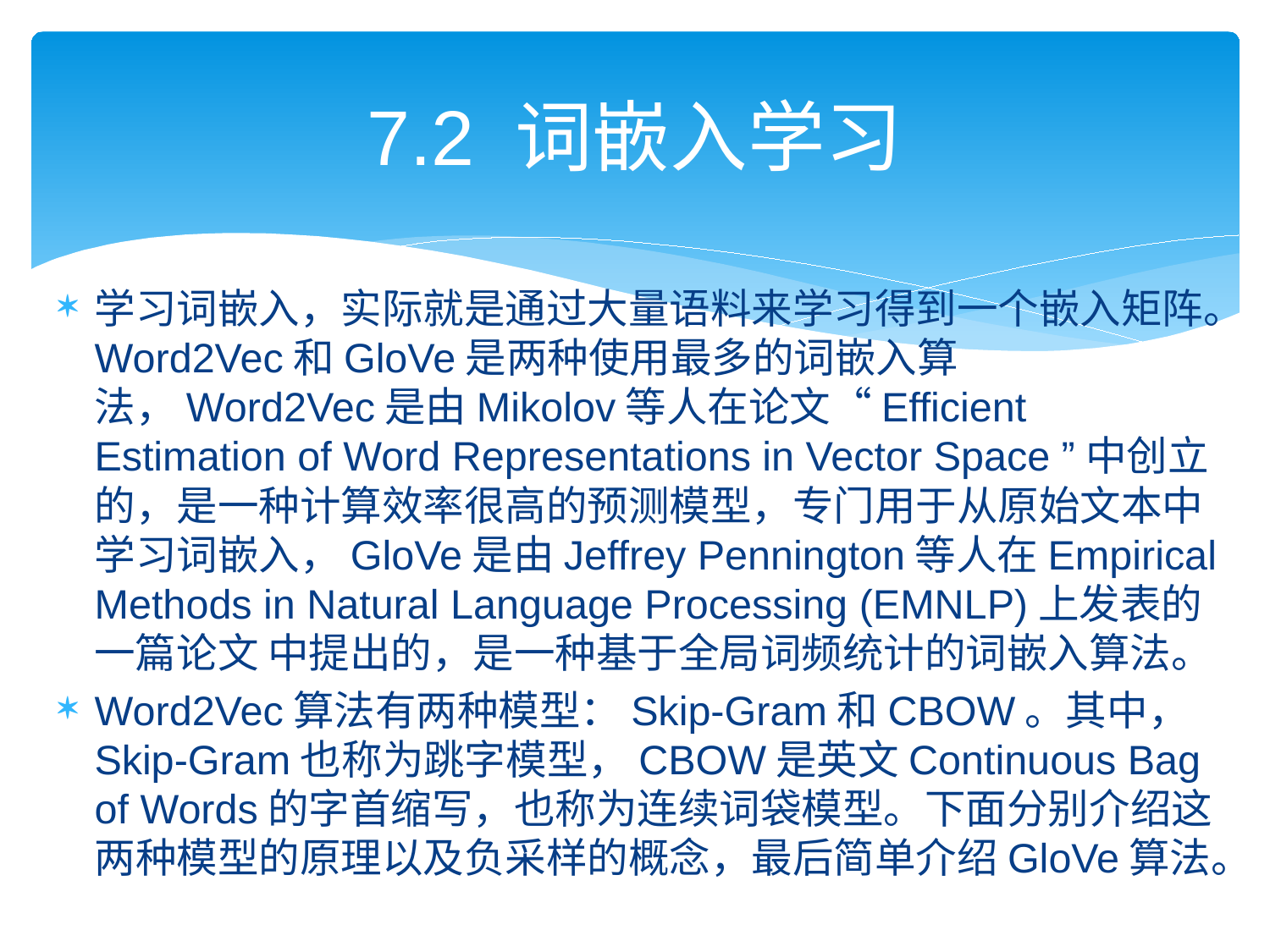

# 7.2 词嵌入学习
学习词嵌入，实际就是通过大量语料来学习得到一个嵌入矩阵。Word2Vec和GloVe是两种使用最多的词嵌入算法，Word2Vec是由Mikolov等人在论文“Efficient Estimation of Word Representations in Vector Space ”中创立的，是一种计算效率很高的预测模型，专门用于从原始文本中学习词嵌入，GloVe是由Jeffrey Pennington等人在Empirical Methods in Natural Language Processing (EMNLP)上发表的一篇论文 中提出的，是一种基于全局词频统计的词嵌入算法。
Word2Vec算法有两种模型：Skip-Gram和CBOW。其中，Skip-Gram也称为跳字模型，CBOW是英文Continuous Bag of Words的字首缩写，也称为连续词袋模型。下面分别介绍这两种模型的原理以及负采样的概念，最后简单介绍GloVe算法。